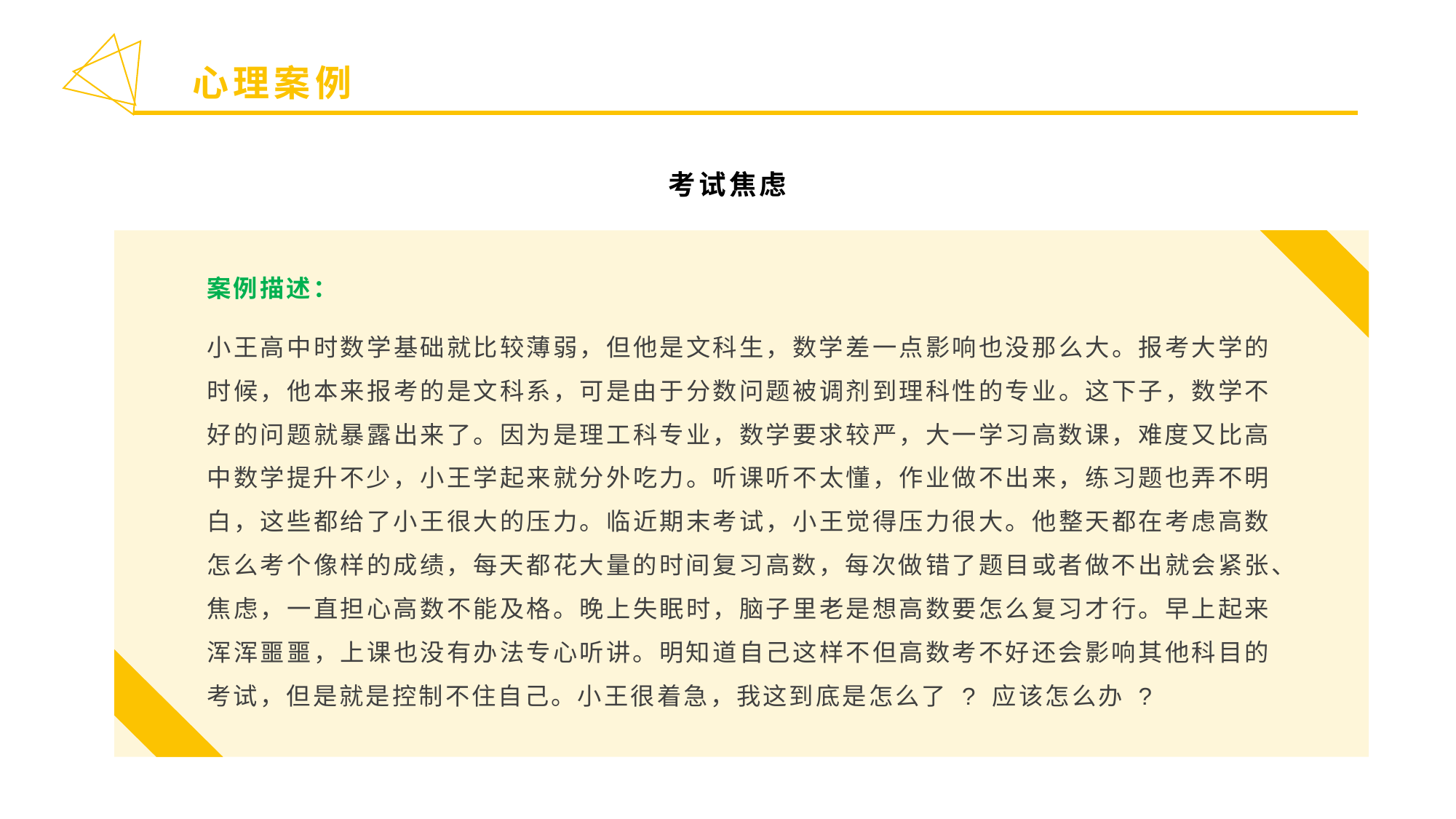

心理案例
考试焦虑

案例描述：
小王高中时数学基础就比较薄弱，但他是文科生，数学差一点影响也没那么大。报考大学的时候，他本来报考的是文科系，可是由于分数问题被调剂到理科性的专业。这下子，数学不好的问题就暴露出来了。因为是理工科专业，数学要求较严，大一学习高数课，难度又比高中数学提升不少，小王学起来就分外吃力。听课听不太懂，作业做不出来，练习题也弄不明白，这些都给了小王很大的压力。临近期末考试，小王觉得压力很大。他整天都在考虑高数怎么考个像样的成绩，每天都花大量的时间复习高数，每次做错了题目或者做不出就会紧张、焦虑，一直担心高数不能及格。晚上失眠时，脑子里老是想高数要怎么复习才行。早上起来浑浑噩噩，上课也没有办法专心听讲。明知道自己这样不但高数考不好还会影响其他科目的考试，但是就是控制不住自己。小王很着急，我这到底是怎么了 ? 应该怎么办 ?